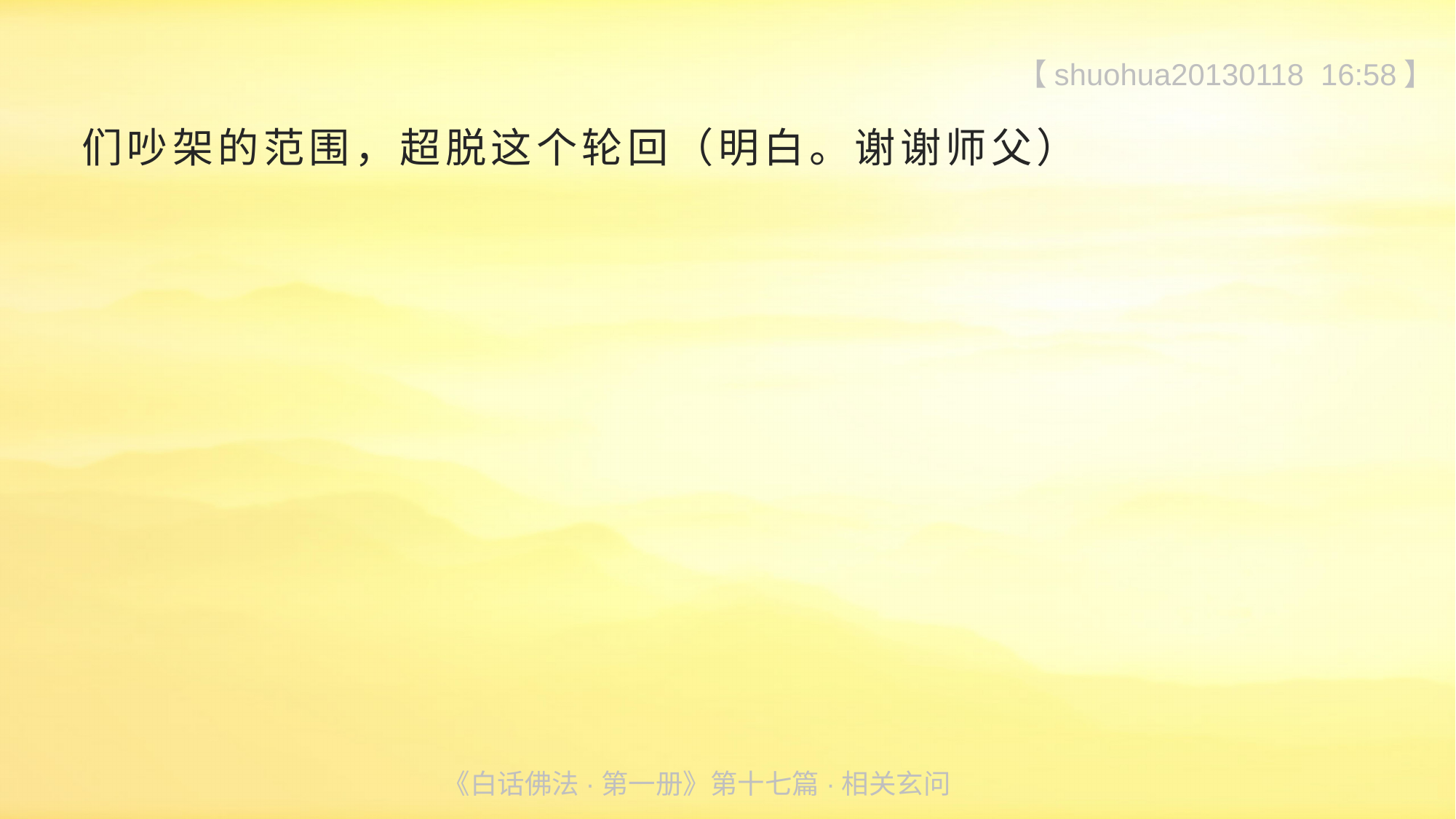

【shuohua20130118  16:58】
们吵架的范围，超脱这个轮回（明白。谢谢师父）
《白话佛法·第一册》第十七篇·相关玄问